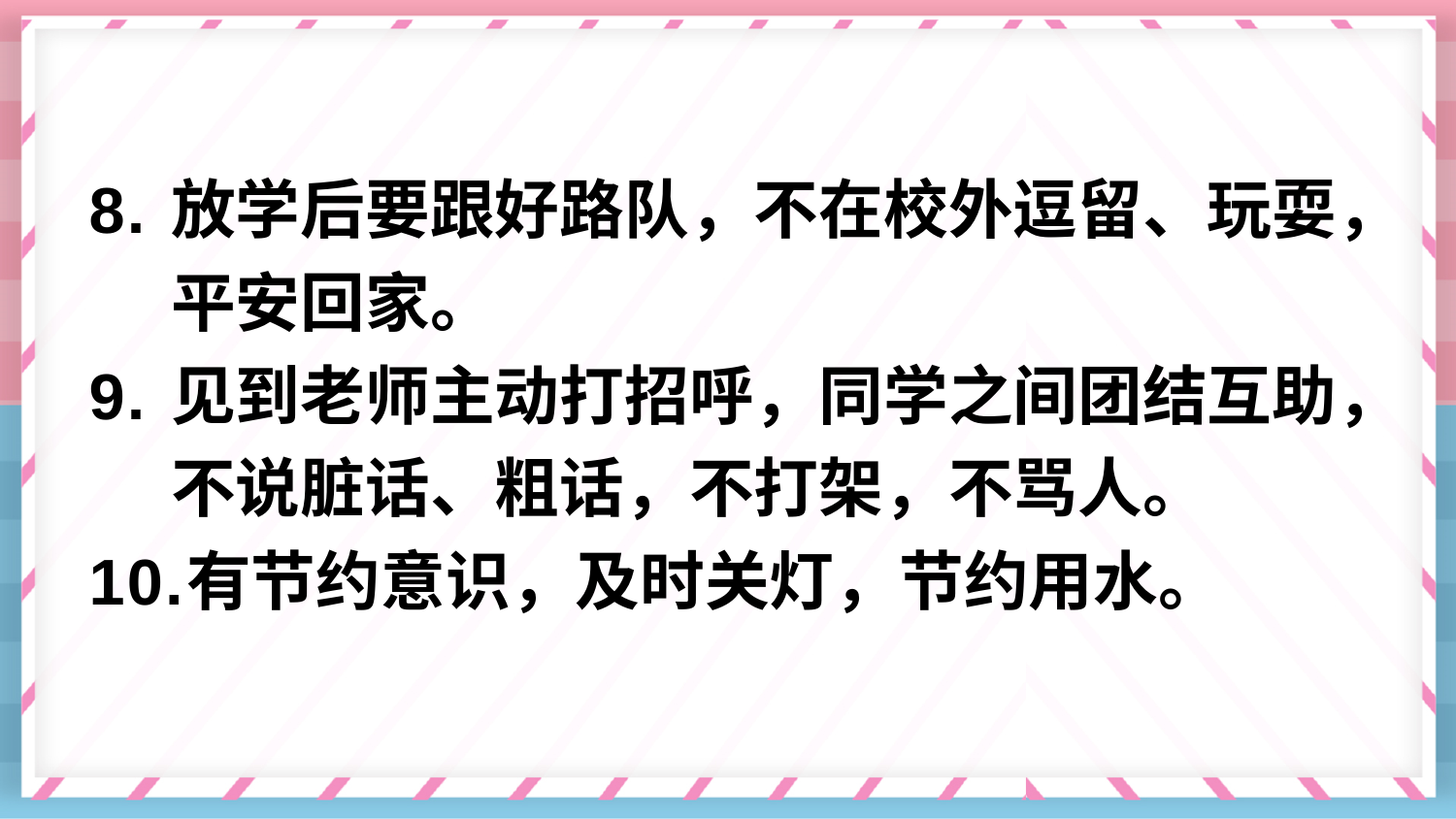

放学后要跟好路队，不在校外逗留、玩耍，平安回家。
见到老师主动打招呼，同学之间团结互助，不说脏话、粗话，不打架，不骂人。
有节约意识，及时关灯，节约用水。